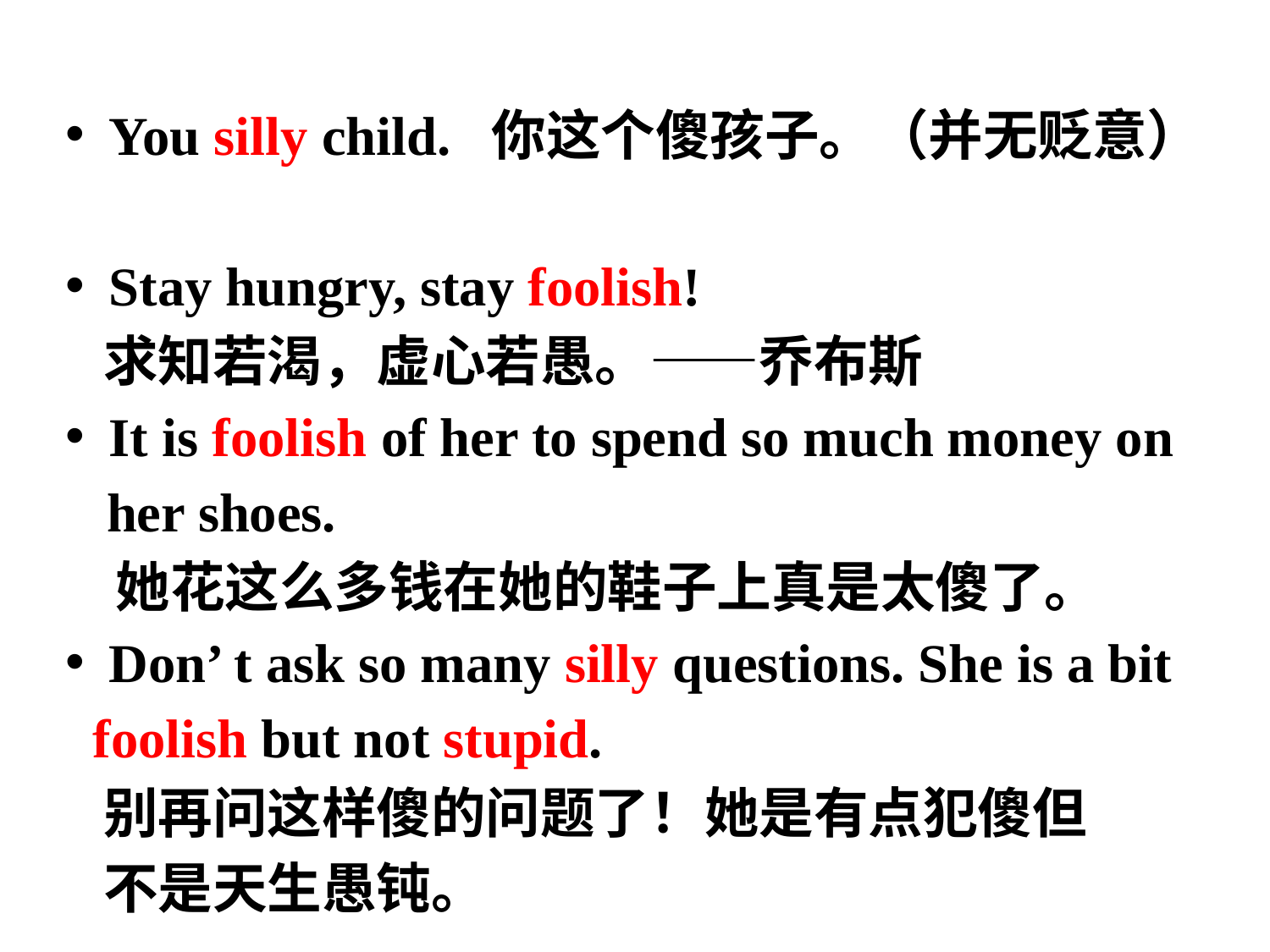

You silly child.  你这个傻孩子。（并无贬意）
 Stay hungry, stay foolish!
  求知若渴，虚心若愚。——乔布斯
 It is foolish of her to spend so much money on
   her shoes.
   她花这么多钱在她的鞋子上真是太傻了。
 Don’ t ask so many silly questions. She is a bit
  foolish but not stupid.
  别再问这样傻的问题了！她是有点犯傻但
  不是天生愚钝。